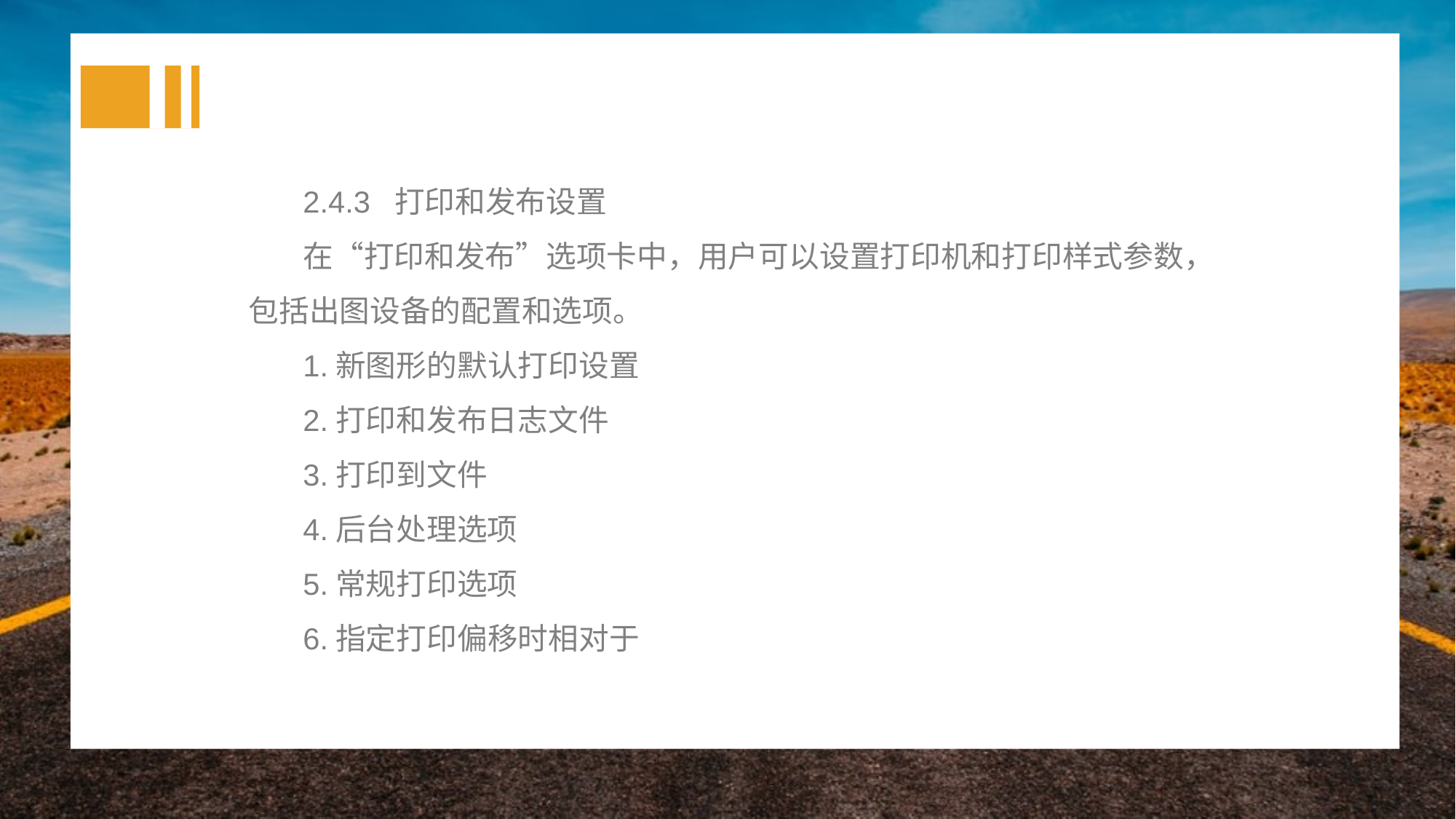

2.4.3  打印和发布设置
在“打印和发布”选项卡中，用户可以设置打印机和打印样式参数，包括出图设备的配置和选项。
1.新图形的默认打印设置
2.打印和发布日志文件
3.打印到文件
4.后台处理选项
5.常规打印选项
6.指定打印偏移时相对于